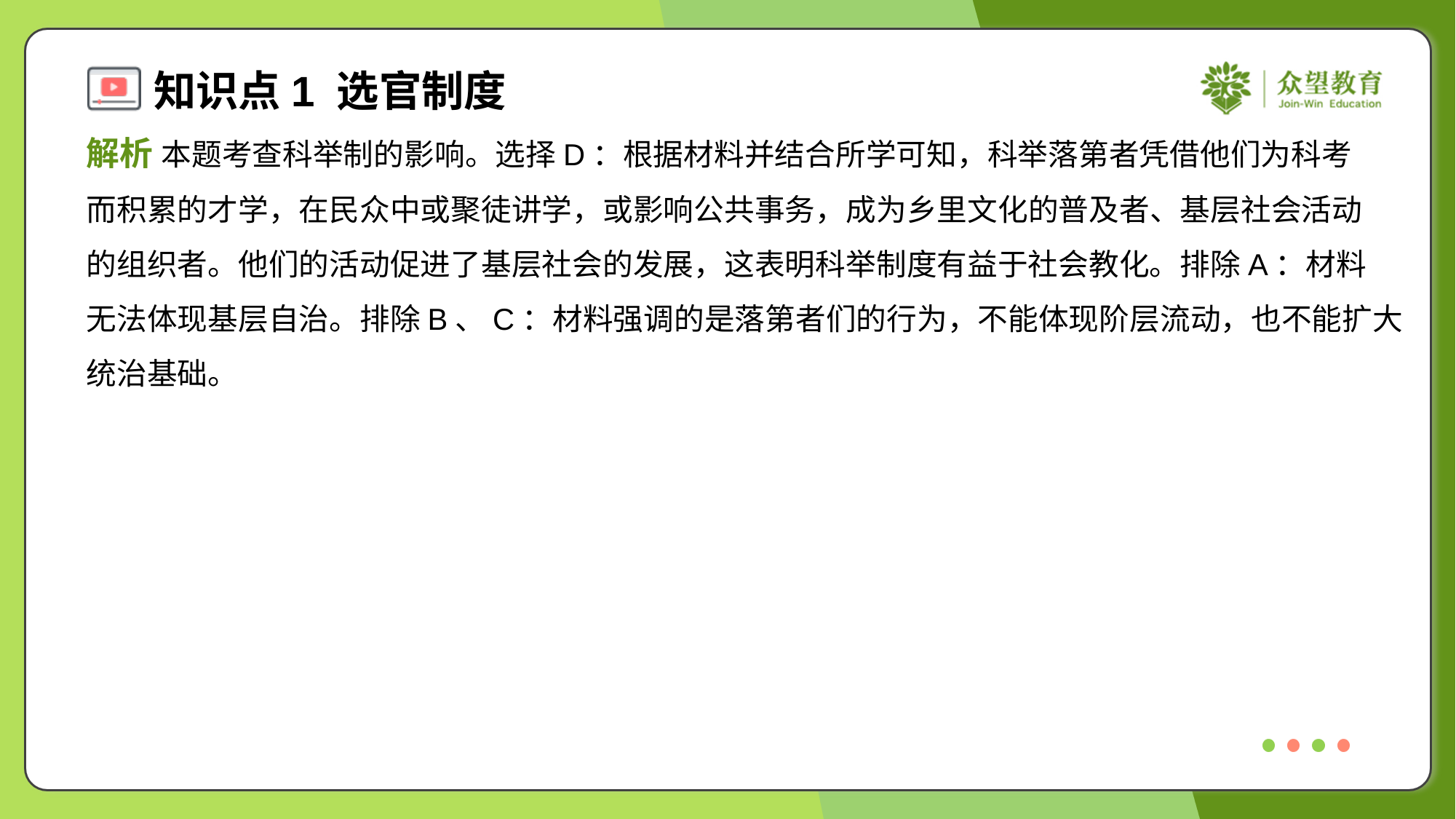

解析 本题考查科举制的影响。选择D：根据材料并结合所学可知，科举落第者凭借他们为科考
而积累的才学，在民众中或聚徒讲学，或影响公共事务，成为乡里文化的普及者、基层社会活动
的组织者。他们的活动促进了基层社会的发展，这表明科举制度有益于社会教化。排除A：材料
无法体现基层自治。排除B、C：材料强调的是落第者们的行为，不能体现阶层流动，也不能扩大
统治基础。